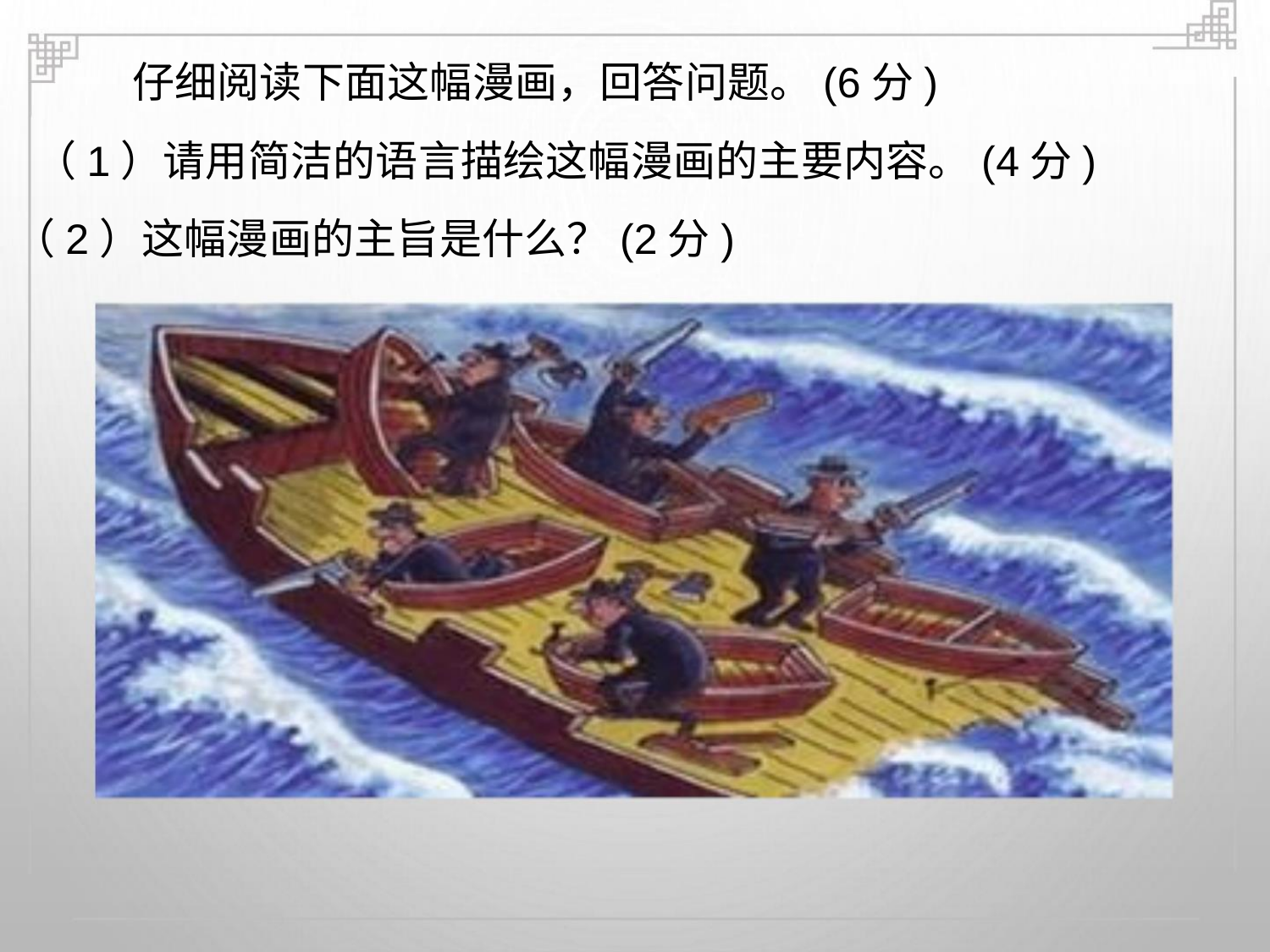

仔细阅读下面这幅漫画，回答问题。(6分)
（1）请用简洁的语言描绘这幅漫画的主要内容。(4分)
（2）这幅漫画的主旨是什么？(2分)